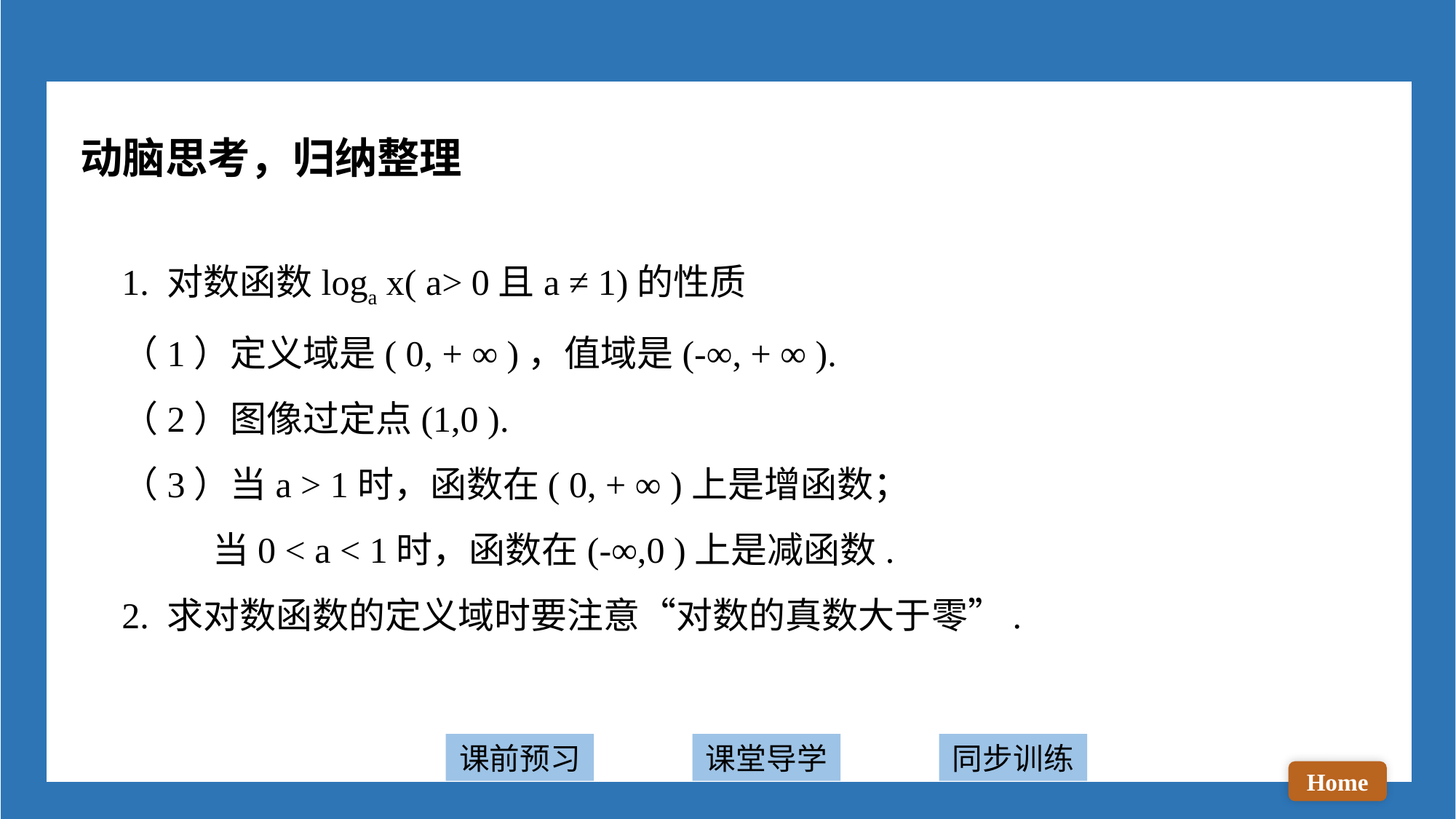

动脑思考，归纳整理
1. 对数函数loga x( a> 0且a ≠ 1)的性质
（1）定义域是( 0, + ∞ )，值域是(-∞, + ∞ ).
（2）图像过定点(1,0 ).
（3）当a > 1时，函数在( 0, + ∞ )上是增函数；
          当0 < a < 1时，函数在(-∞,0 )上是减函数.
2. 求对数函数的定义域时要注意“对数的真数大于零”.